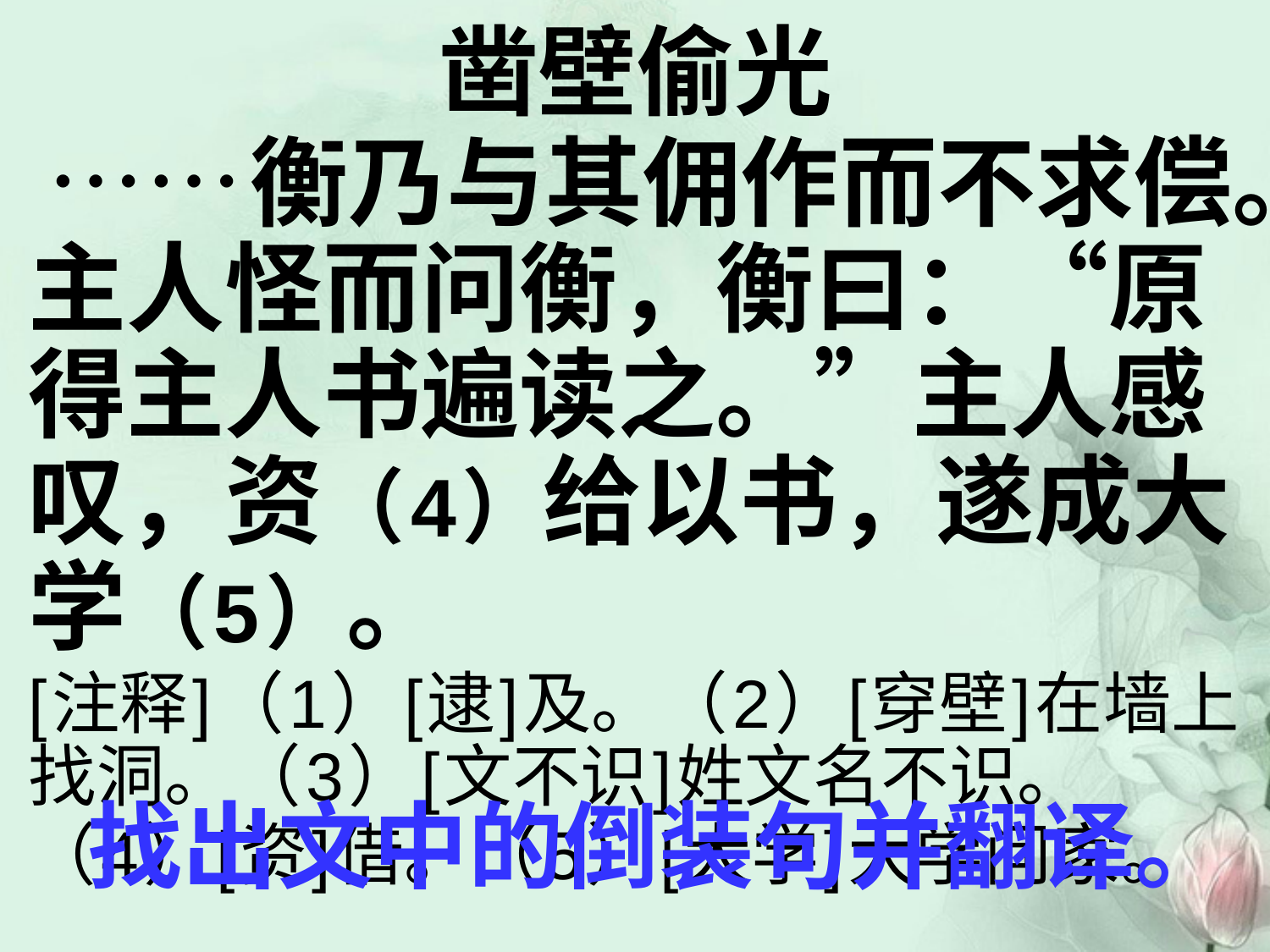

凿壁偷光
 ……衡乃与其佣作而不求偿。主人怪而问衡，衡曰：“原得主人书遍读之。”主人感叹，资（4）给以书，遂成大学（5）。
[注释]（1）[逮]及。（2）[穿壁]在墙上找洞。（3）[文不识]姓文名不识。
（4）[资]借。（5）[大学]大学问家。

找出文中的倒装句并翻译。